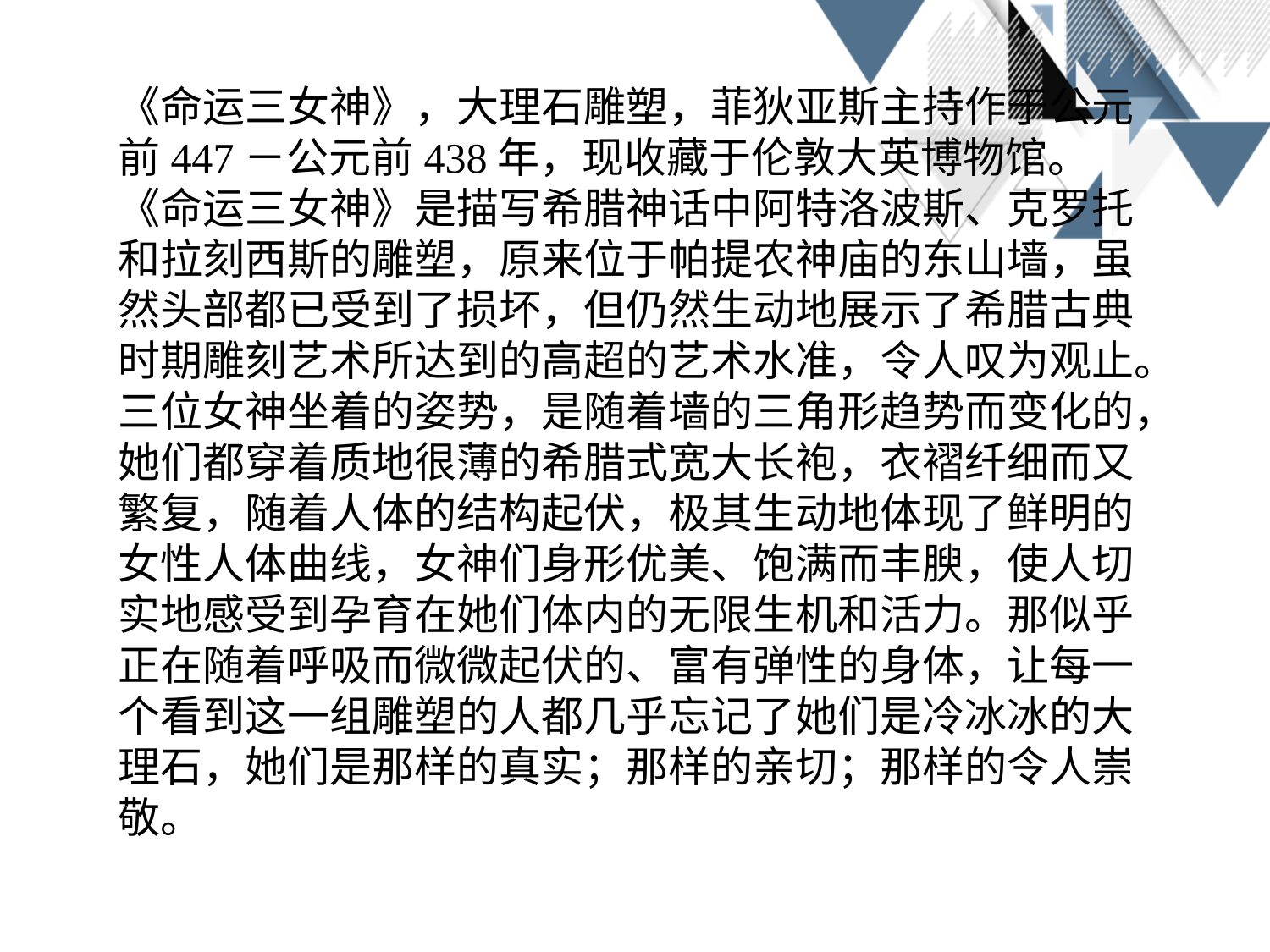

《命运三女神》，大理石雕塑，菲狄亚斯主持作于公元前447－公元前438年，现收藏于伦敦大英博物馆。《命运三女神》是描写希腊神话中阿特洛波斯、克罗托和拉刻西斯的雕塑，原来位于帕提农神庙的东山墙，虽然头部都已受到了损坏，但仍然生动地展示了希腊古典时期雕刻艺术所达到的高超的艺术水准，令人叹为观止。三位女神坐着的姿势，是随着墙的三角形趋势而变化的，她们都穿着质地很薄的希腊式宽大长袍，衣褶纤细而又繁复，随着人体的结构起伏，极其生动地体现了鲜明的女性人体曲线，女神们身形优美、饱满而丰腴，使人切实地感受到孕育在她们体内的无限生机和活力。那似乎正在随着呼吸而微微起伏的、富有弹性的身体，让每一个看到这一组雕塑的人都几乎忘记了她们是冷冰冰的大理石，她们是那样的真实；那样的亲切；那样的令人崇敬。